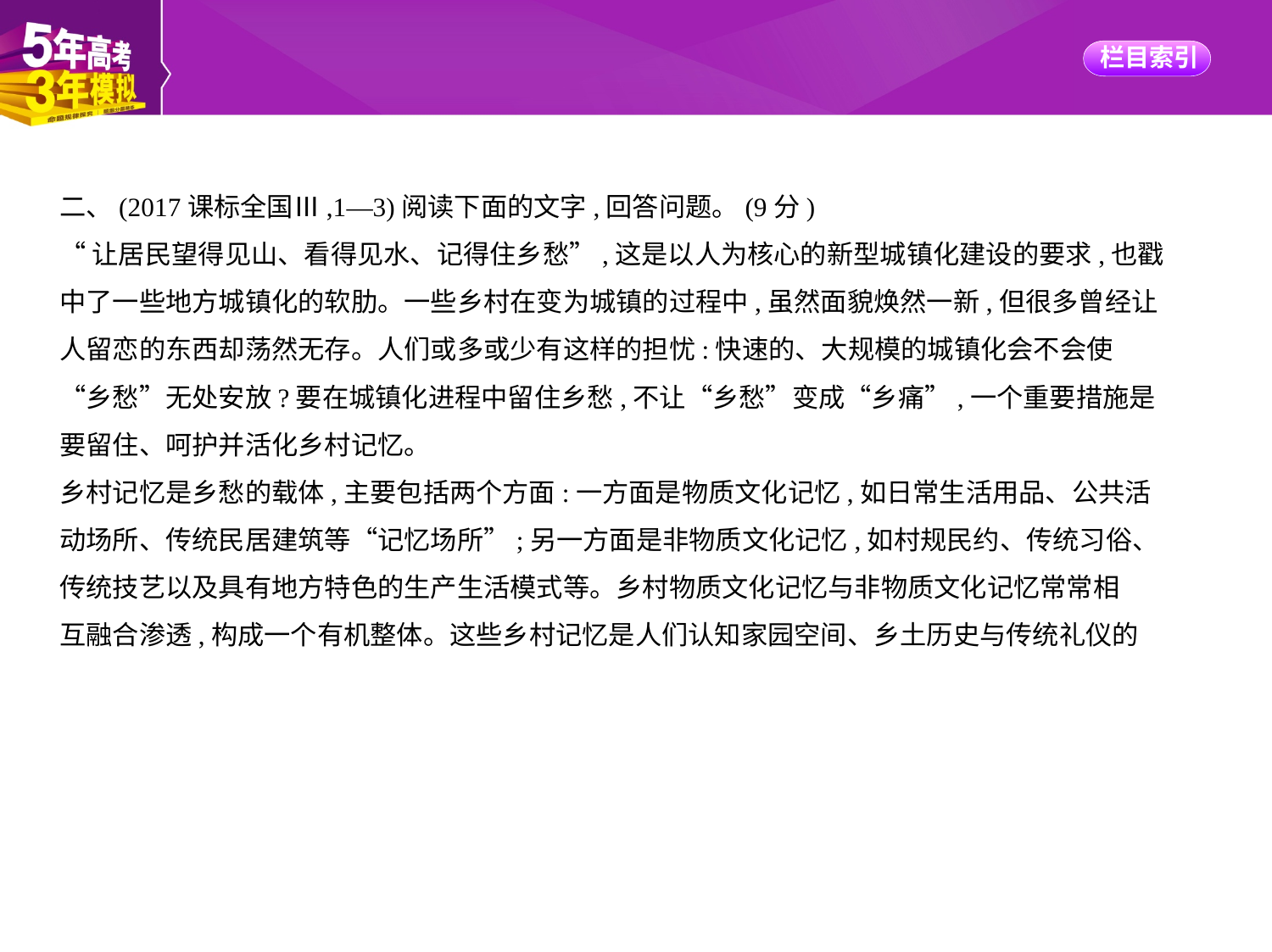

二、(2017课标全国Ⅲ,1—3)阅读下面的文字,回答问题。(9分)
“让居民望得见山、看得见水、记得住乡愁”,这是以人为核心的新型城镇化建设的要求,也戳
中了一些地方城镇化的软肋。一些乡村在变为城镇的过程中,虽然面貌焕然一新,但很多曾经让
人留恋的东西却荡然无存。人们或多或少有这样的担忧:快速的、大规模的城镇化会不会使
“乡愁”无处安放?要在城镇化进程中留住乡愁,不让“乡愁”变成“乡痛”,一个重要措施是
要留住、呵护并活化乡村记忆。
乡村记忆是乡愁的载体,主要包括两个方面:一方面是物质文化记忆,如日常生活用品、公共活
动场所、传统民居建筑等“记忆场所”;另一方面是非物质文化记忆,如村规民约、传统习俗、
传统技艺以及具有地方特色的生产生活模式等。乡村物质文化记忆与非物质文化记忆常常相
互融合渗透,构成一个有机整体。这些乡村记忆是人们认知家园空间、乡土历史与传统礼仪的